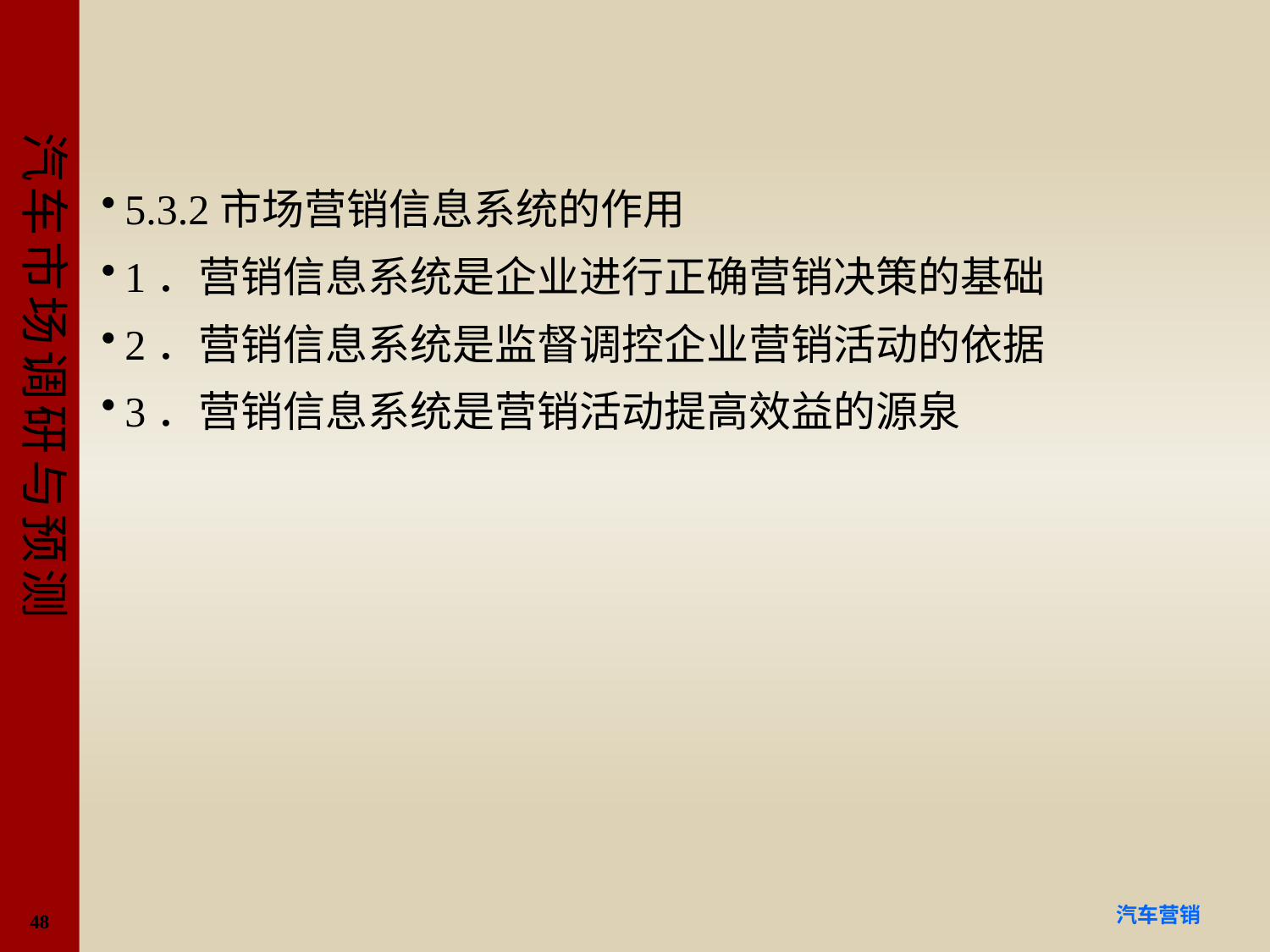

#
5.3.2市场营销信息系统的作用
1．营销信息系统是企业进行正确营销决策的基础
2．营销信息系统是监督调控企业营销活动的依据
3．营销信息系统是营销活动提高效益的源泉

48